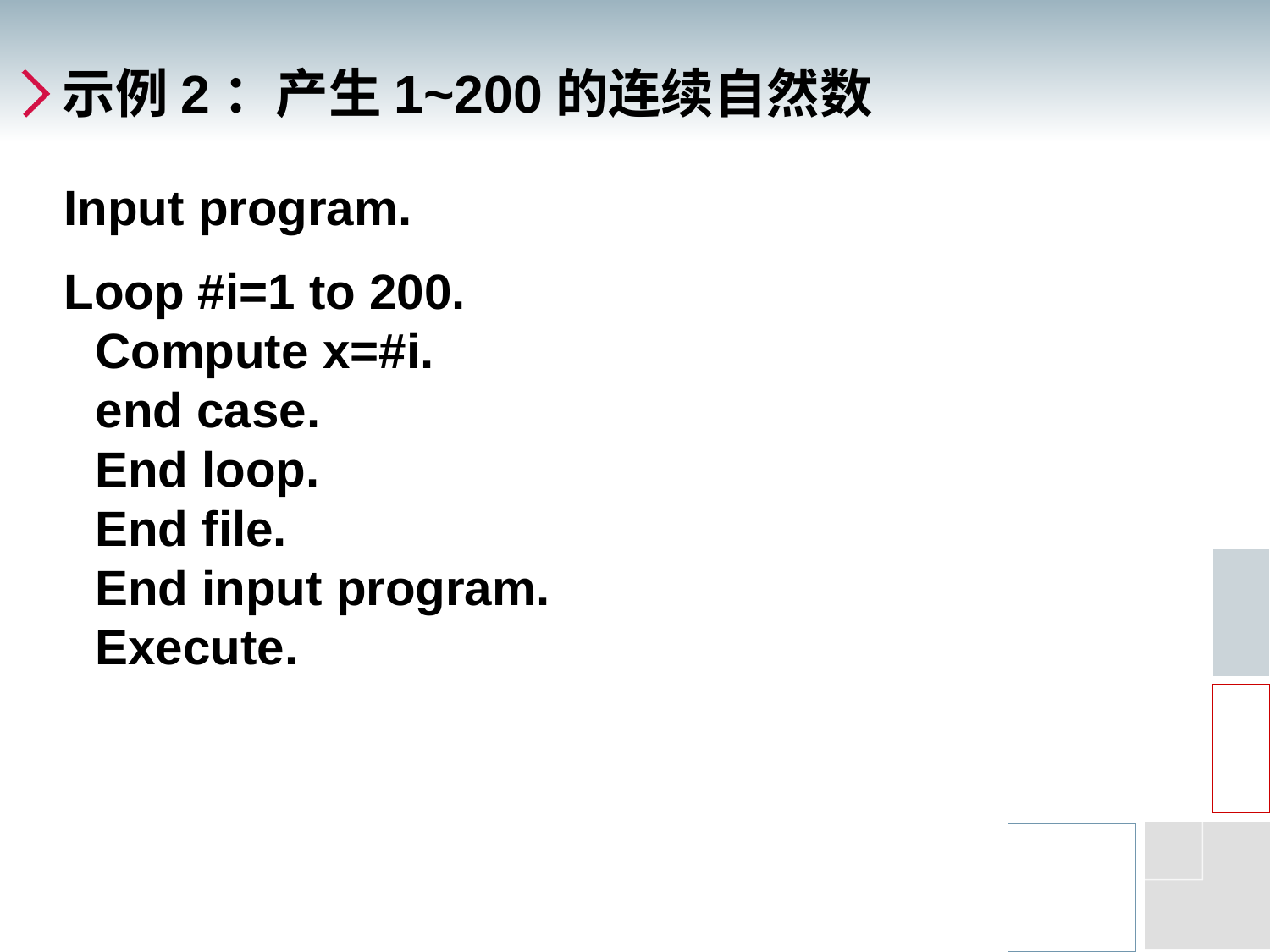

# 示例2：产生1~200的连续自然数
Input program.
Loop #i=1 to 200.
Compute x=#i.
end case.
End loop.
End file.
End input program.
Execute.